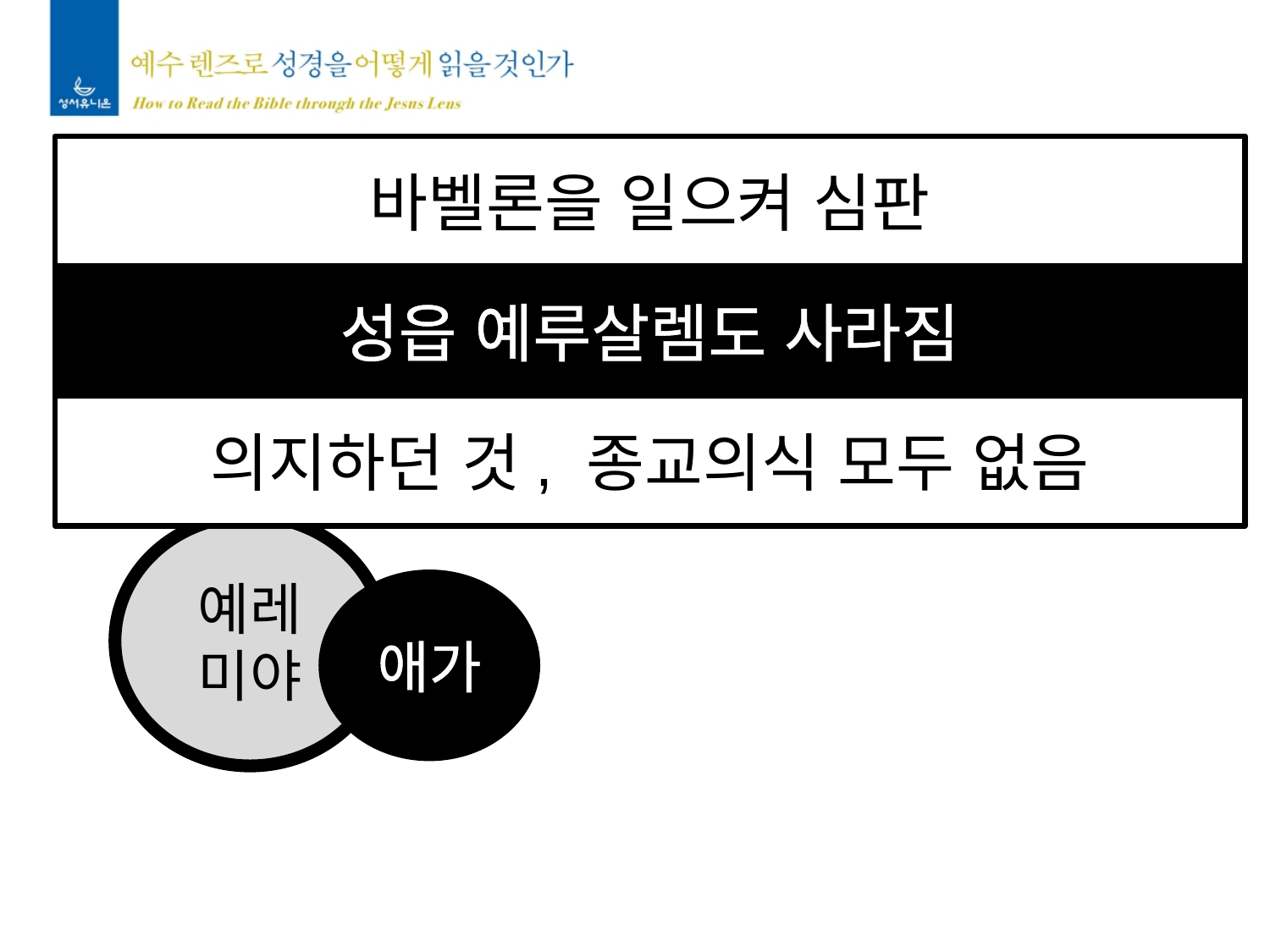

바벨론을 일으켜 심판
성읍 예루살렘도 사라짐
의지하던 것, 종교의식 모두 없음
예레
미야
애가